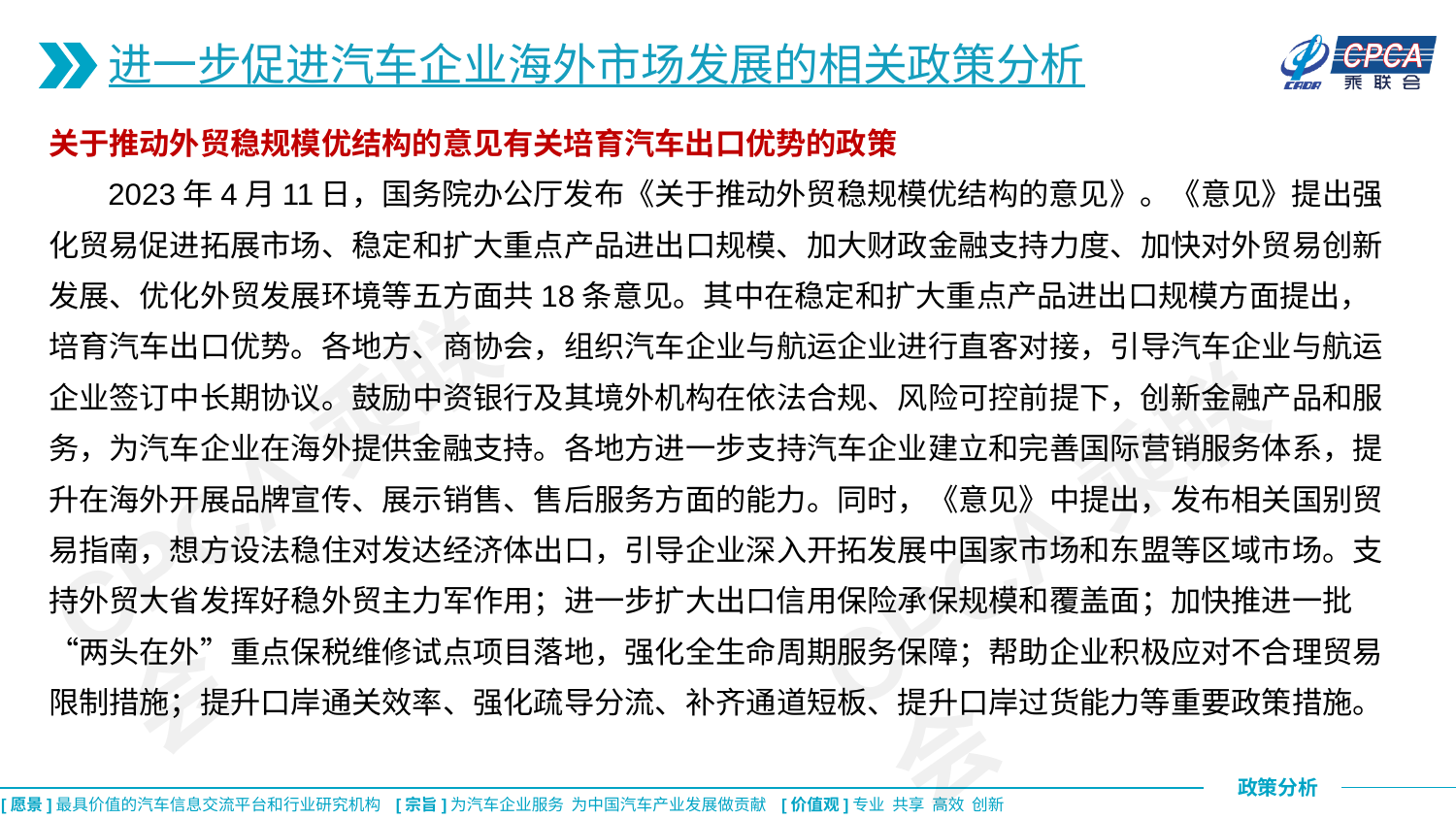

进一步促进汽车企业海外市场发展的相关政策分析
关于推动外贸稳规模优结构的意见有关培育汽车出口优势的政策
       2023年4月11日，国务院办公厅发布《关于推动外贸稳规模优结构的意见》。《意见》提出强化贸易促进拓展市场、稳定和扩大重点产品进出口规模、加大财政金融支持力度、加快对外贸易创新发展、优化外贸发展环境等五方面共18条意见。其中在稳定和扩大重点产品进出口规模方面提出，培育汽车出口优势。各地方、商协会，组织汽车企业与航运企业进行直客对接，引导汽车企业与航运企业签订中长期协议。鼓励中资银行及其境外机构在依法合规、风险可控前提下，创新金融产品和服务，为汽车企业在海外提供金融支持。各地方进一步支持汽车企业建立和完善国际营销服务体系，提升在海外开展品牌宣传、展示销售、售后服务方面的能力。同时，《意见》中提出，发布相关国别贸易指南，想方设法稳住对发达经济体出口，引导企业深入开拓发展中国家市场和东盟等区域市场。支持外贸大省发挥好稳外贸主力军作用；进一步扩大出口信用保险承保规模和覆盖面；加快推进一批“两头在外”重点保税维修试点项目落地，强化全生命周期服务保障；帮助企业积极应对不合理贸易限制措施；提升口岸通关效率、强化疏导分流、补齐通道短板、提升口岸过货能力等重要政策措施。
CPCA乘联会
CPCA乘联会